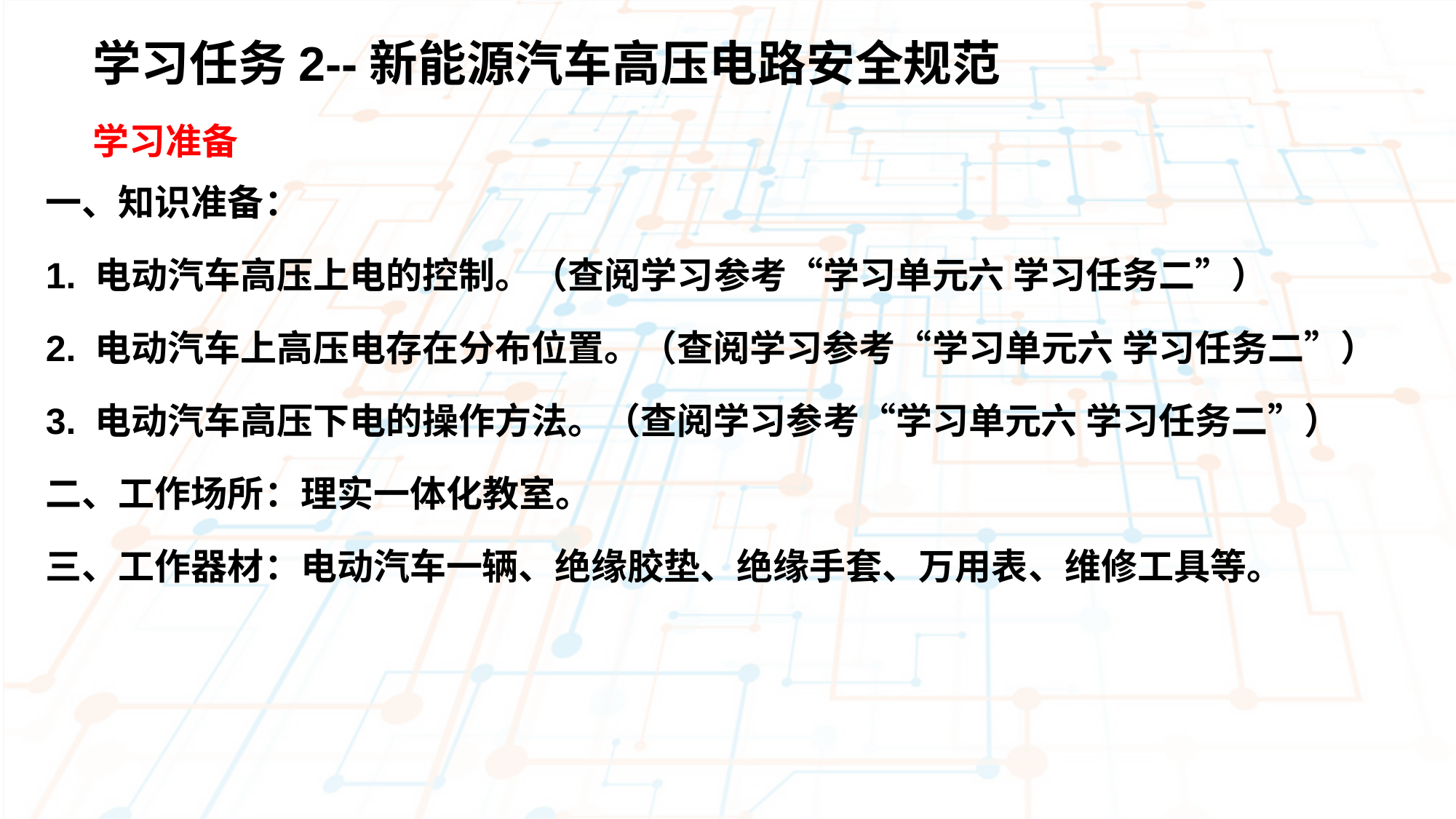

学习任务2--新能源汽车高压电路安全规范
学习准备
一、知识准备：
1. 电动汽车高压上电的控制。（查阅学习参考“学习单元六 学习任务二”）
2. 电动汽车上高压电存在分布位置。（查阅学习参考“学习单元六 学习任务二”）
3. 电动汽车高压下电的操作方法。（查阅学习参考“学习单元六 学习任务二”）
二、工作场所：理实一体化教室。
三、工作器材：电动汽车一辆、绝缘胶垫、绝缘手套、万用表、维修工具等。